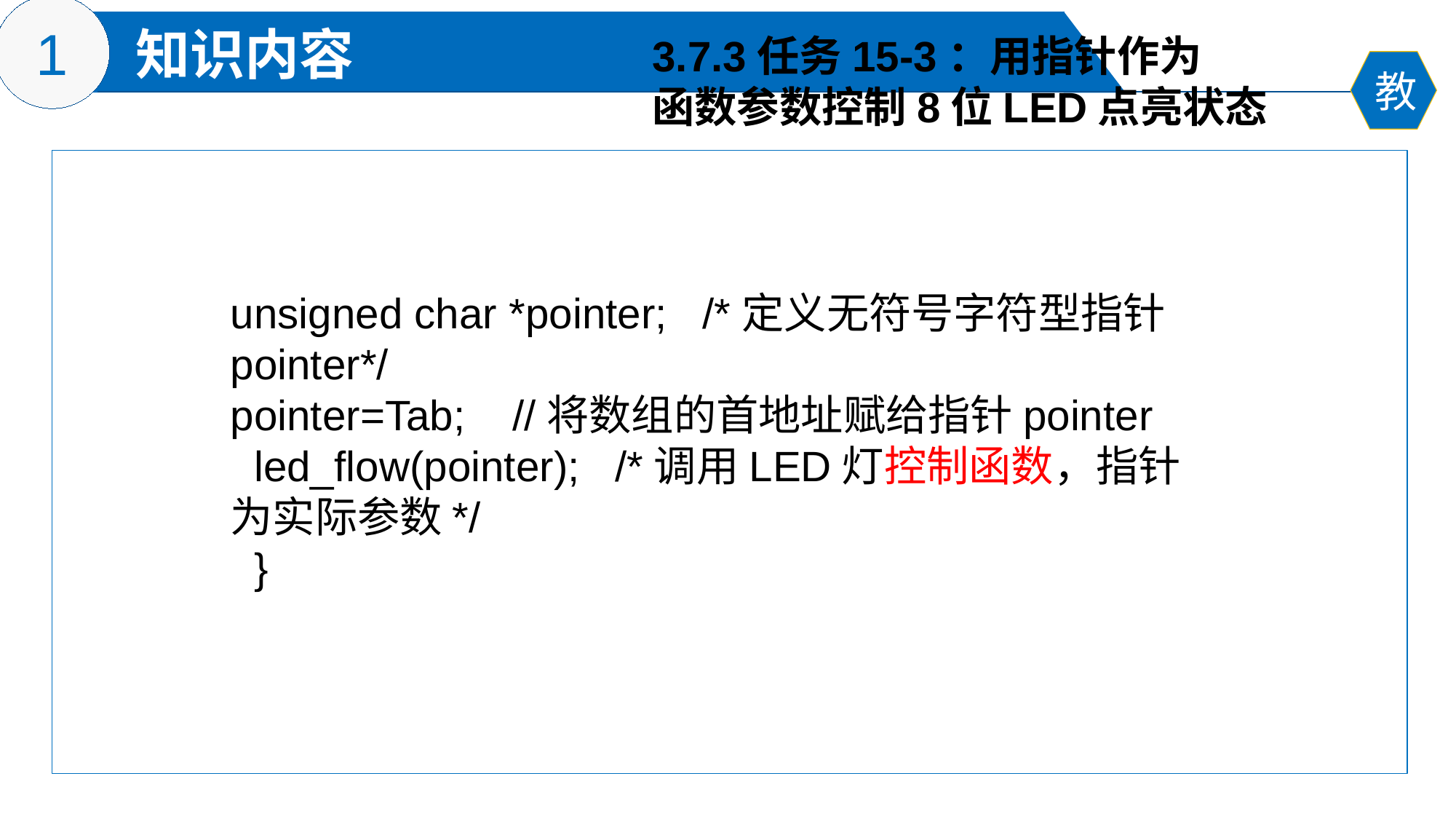

3.7.3任务15-3：用指针作为
函数参数控制8位LED点亮状态
unsigned char *pointer;   /*定义无符号字符型指针pointer*/
pointer=Tab;    //将数组的首地址赋给指针pointer
  led_flow(pointer);   /*调用LED灯控制函数，指针为实际参数*/
  }